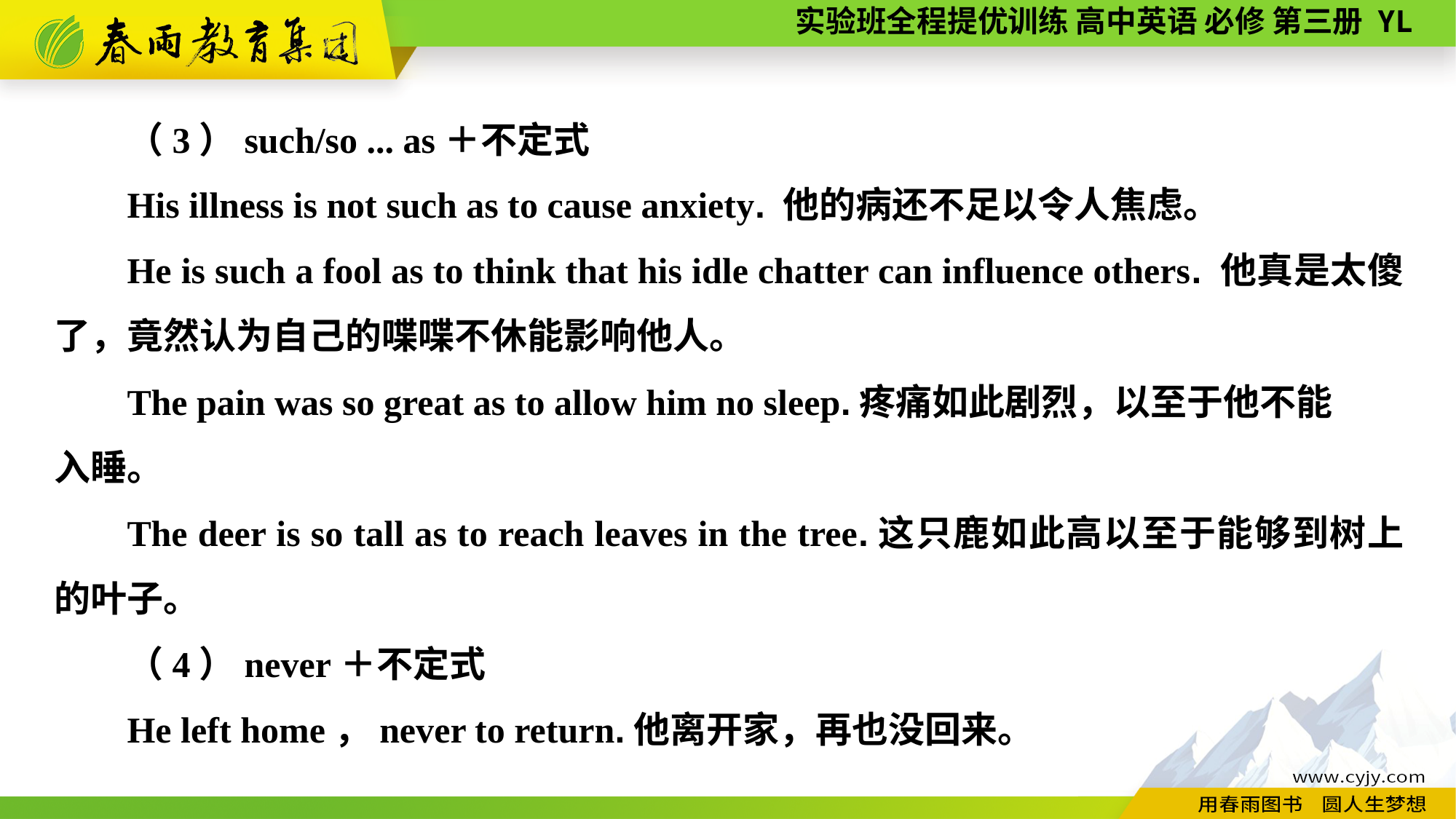

（3）such/so ... as＋不定式
His illness is not such as to cause anxiety. 他的病还不足以令人焦虑。
He is such a fool as to think that his idle chatter can influence others. 他真是太傻了，竟然认为自己的喋喋不休能影响他人。
The pain was so great as to allow him no sleep.疼痛如此剧烈，以至于他不能
入睡。
The deer is so tall as to reach leaves in the tree.这只鹿如此高以至于能够到树上的叶子。
（4）never＋不定式
He left home，never to return.他离开家，再也没回来。